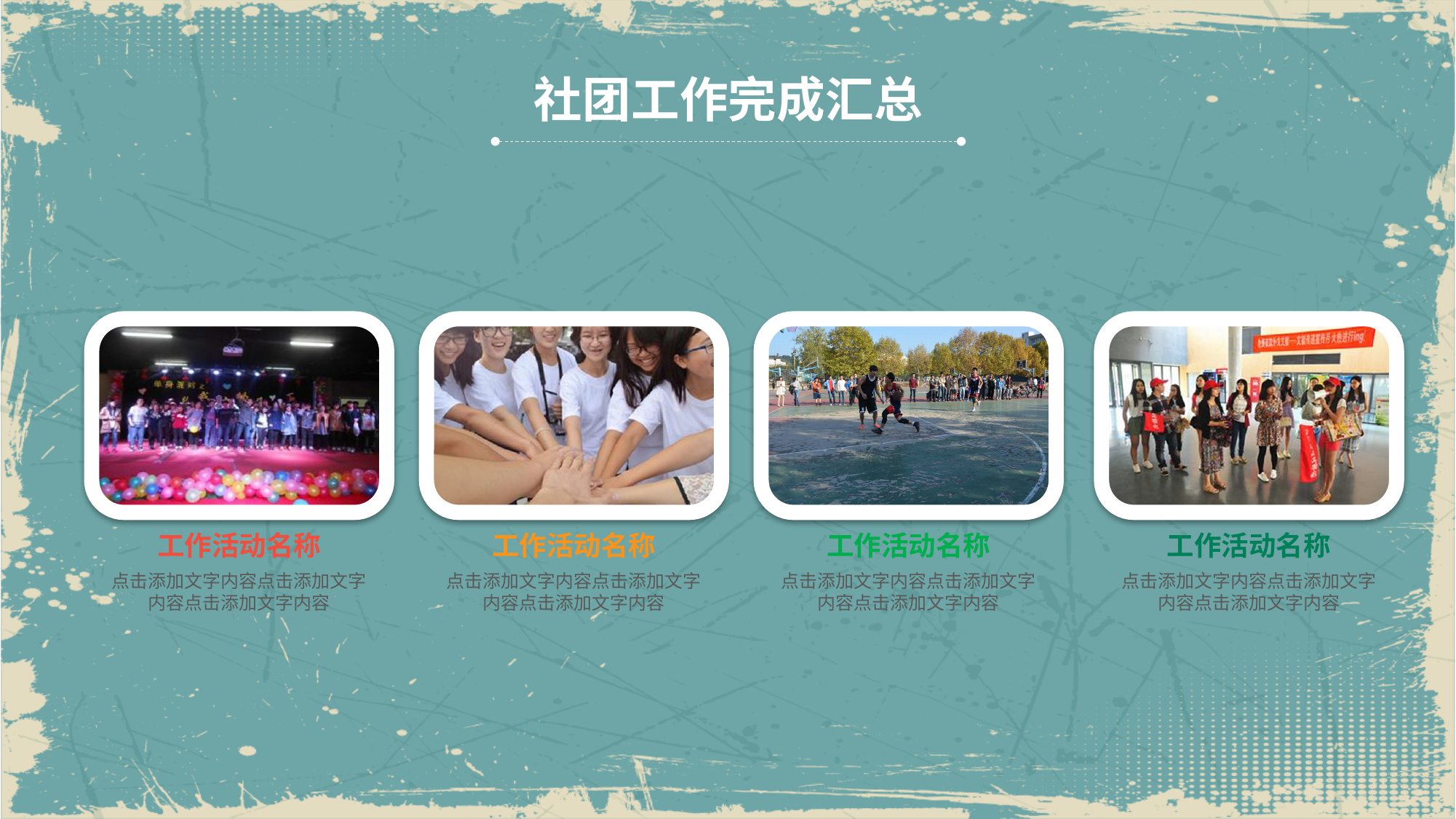

社团工作完成汇总

工作活动名称
工作活动名称
工作活动名称
工作活动名称
点击添加文字内容点击添加文字内容点击添加文字内容
点击添加文字内容点击添加文字内容点击添加文字内容
点击添加文字内容点击添加文字内容点击添加文字内容
点击添加文字内容点击添加文字内容点击添加文字内容